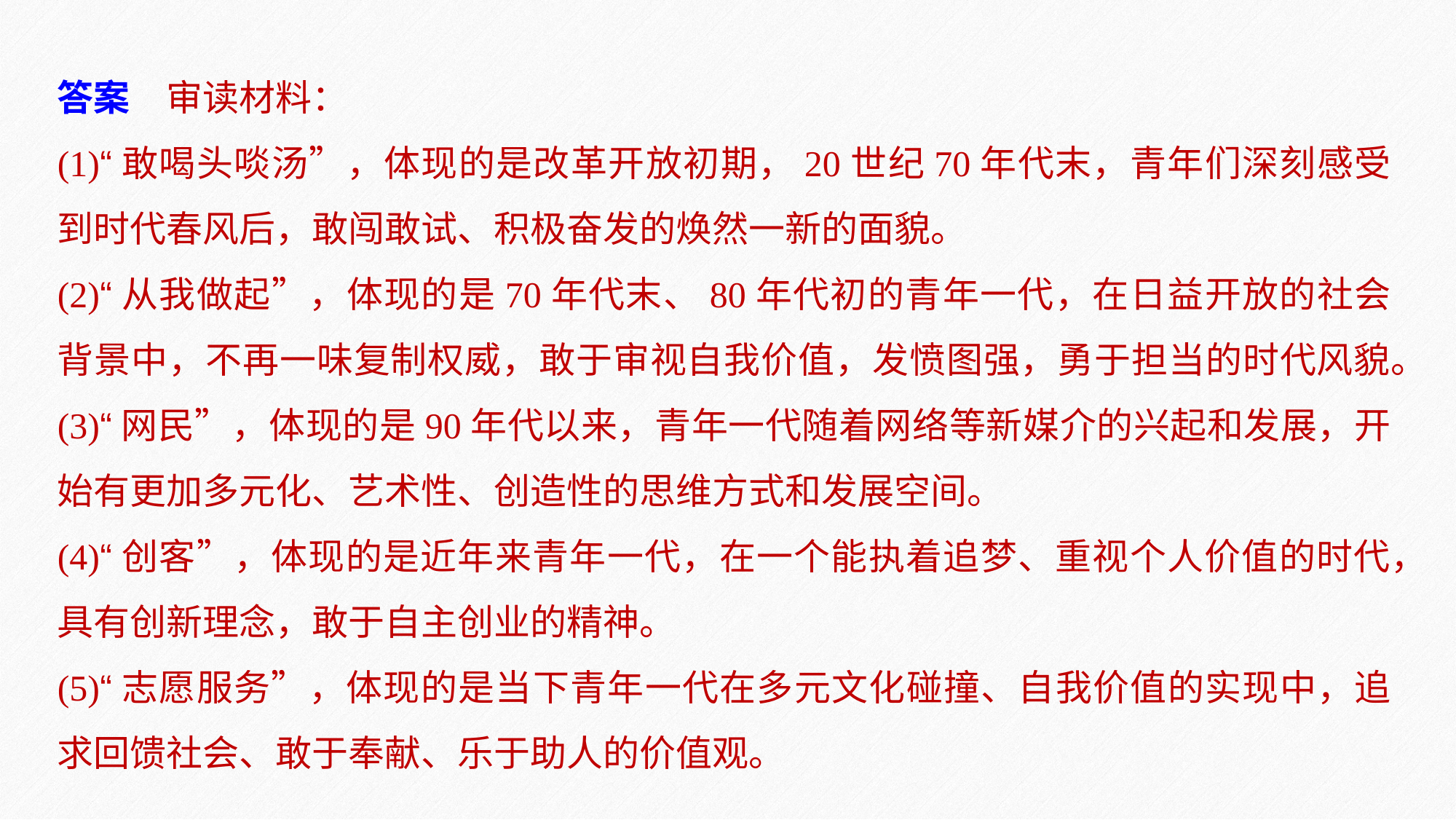

答案　审读材料：
(1)“敢喝头啖汤”，体现的是改革开放初期，20世纪70年代末，青年们深刻感受到时代春风后，敢闯敢试、积极奋发的焕然一新的面貌。
(2)“从我做起”，体现的是70年代末、80年代初的青年一代，在日益开放的社会背景中，不再一味复制权威，敢于审视自我价值，发愤图强，勇于担当的时代风貌。
(3)“网民”，体现的是90年代以来，青年一代随着网络等新媒介的兴起和发展，开始有更加多元化、艺术性、创造性的思维方式和发展空间。
(4)“创客”，体现的是近年来青年一代，在一个能执着追梦、重视个人价值的时代，具有创新理念，敢于自主创业的精神。
(5)“志愿服务”，体现的是当下青年一代在多元文化碰撞、自我价值的实现中，追求回馈社会、敢于奉献、乐于助人的价值观。